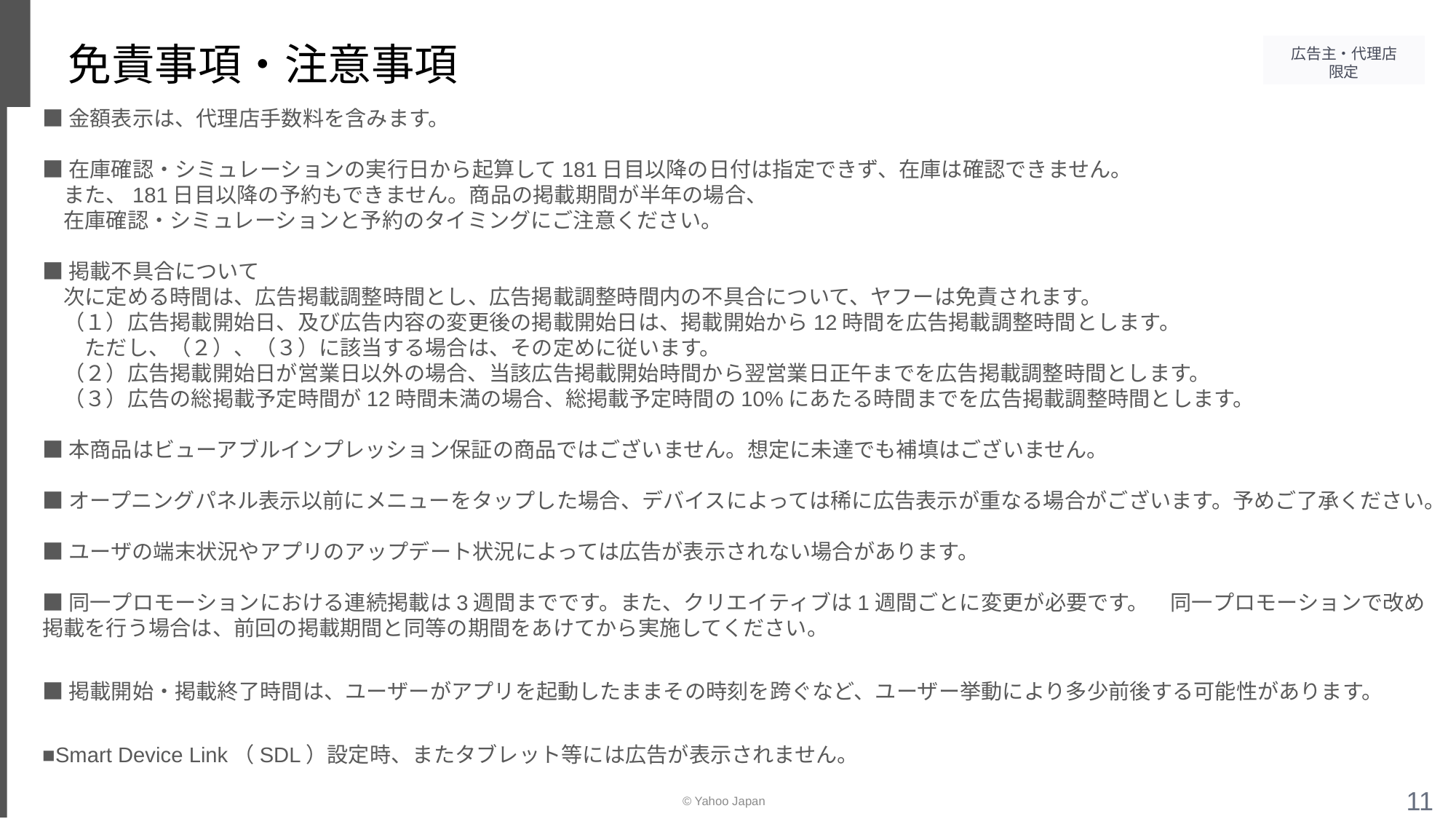

# 免責事項・注意事項
■金額表示は、代理店手数料を含みます。

■在庫確認・シミュレーションの実行日から起算して181日目以降の日付は指定できず、在庫は確認できません。
　また、181日目以降の予約もできません。商品の掲載期間が半年の場合、
　在庫確認・シミュレーションと予約のタイミングにご注意ください。

■掲載不具合について
　次に定める時間は、広告掲載調整時間とし、広告掲載調整時間内の不具合について、ヤフーは免責されます。
　（１）広告掲載開始日、及び広告内容の変更後の掲載開始日は、掲載開始から12時間を広告掲載調整時間とします。
　　ただし、（２）、（３）に該当する場合は、その定めに従います。
　（２）広告掲載開始日が営業日以外の場合、当該広告掲載開始時間から翌営業日正午までを広告掲載調整時間とします。
　（３）広告の総掲載予定時間が12時間未満の場合、総掲載予定時間の10%にあたる時間までを広告掲載調整時間とします。

■本商品はビューアブルインプレッション保証の商品ではございません。想定に未達でも補填はございません。

■オープニングパネル表示以前にメニューをタップした場合、デバイスによっては稀に広告表示が重なる場合がございます。予めご了承ください。

■ユーザの端末状況やアプリのアップデート状況によっては広告が表示されない場合があります。

■同一プロモーションにおける連続掲載は3週間までです。また、クリエイティブは1週間ごとに変更が必要です。　同一プロモーションで改め掲載を行う場合は、前回の掲載期間と同等の期間をあけてから実施してください。

■掲載開始・掲載終了時間は、ユーザーがアプリを起動したままその時刻を跨ぐなど、ユーザー挙動により多少前後する可能性があります。

■Smart Device Link（SDL）設定時、またタブレット等には広告が表示されません。